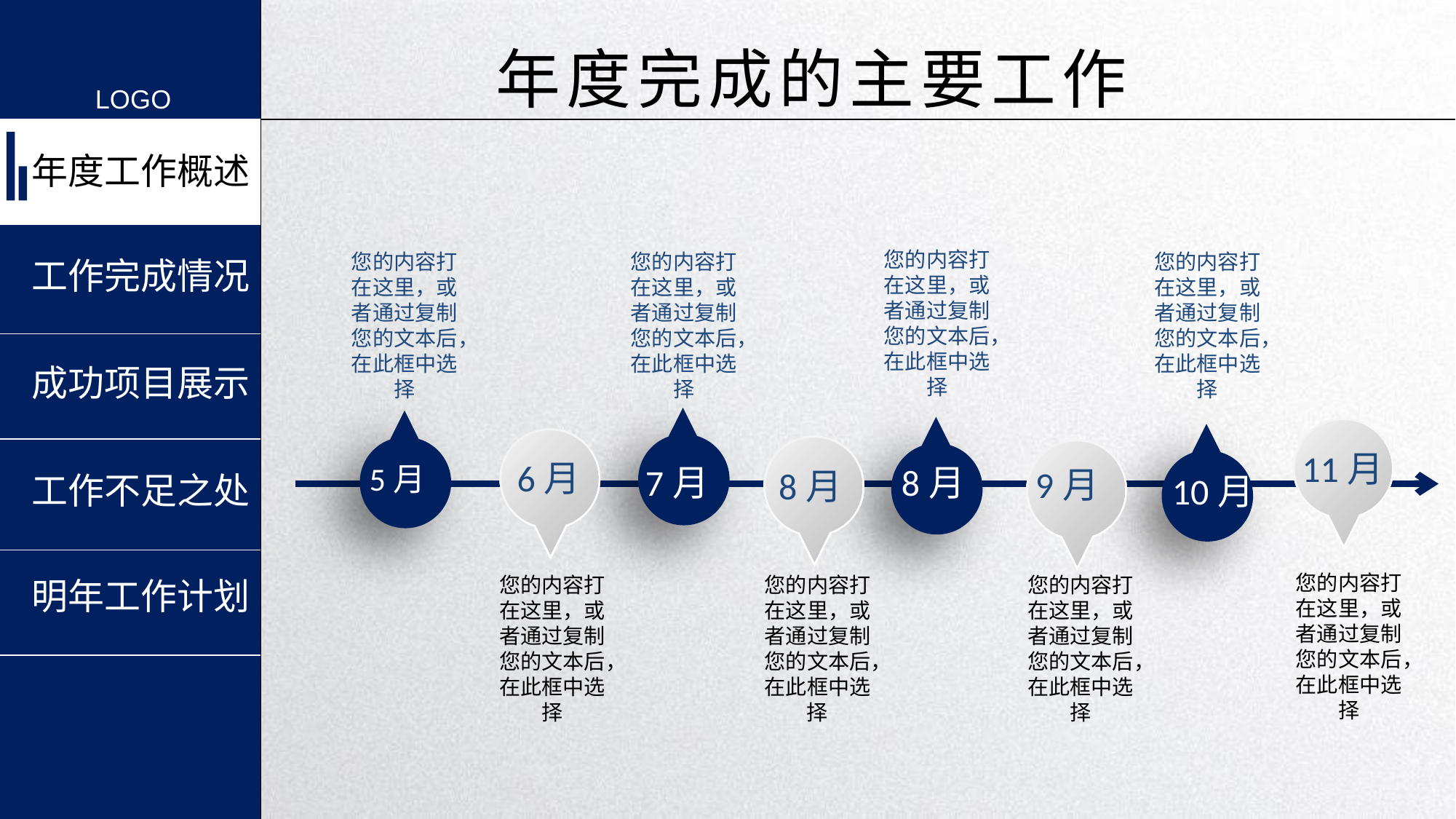

年度完成的主要工作
您的内容打在这里，或者通过复制您的文本后，在此框中选择
您的内容打在这里，或者通过复制您的文本后，在此框中选择
您的内容打在这里，或者通过复制您的文本后，在此框中选择
您的内容打在这里，或者通过复制您的文本后，在此框中选择

11月
6月
5月
7月
8月
9月
8月
10月
您的内容打在这里，或者通过复制您的文本后，在此框中选择
您的内容打在这里，或者通过复制您的文本后，在此框中选择
您的内容打在这里，或者通过复制您的文本后，在此框中选择
您的内容打在这里，或者通过复制您的文本后，在此框中选择
延时符